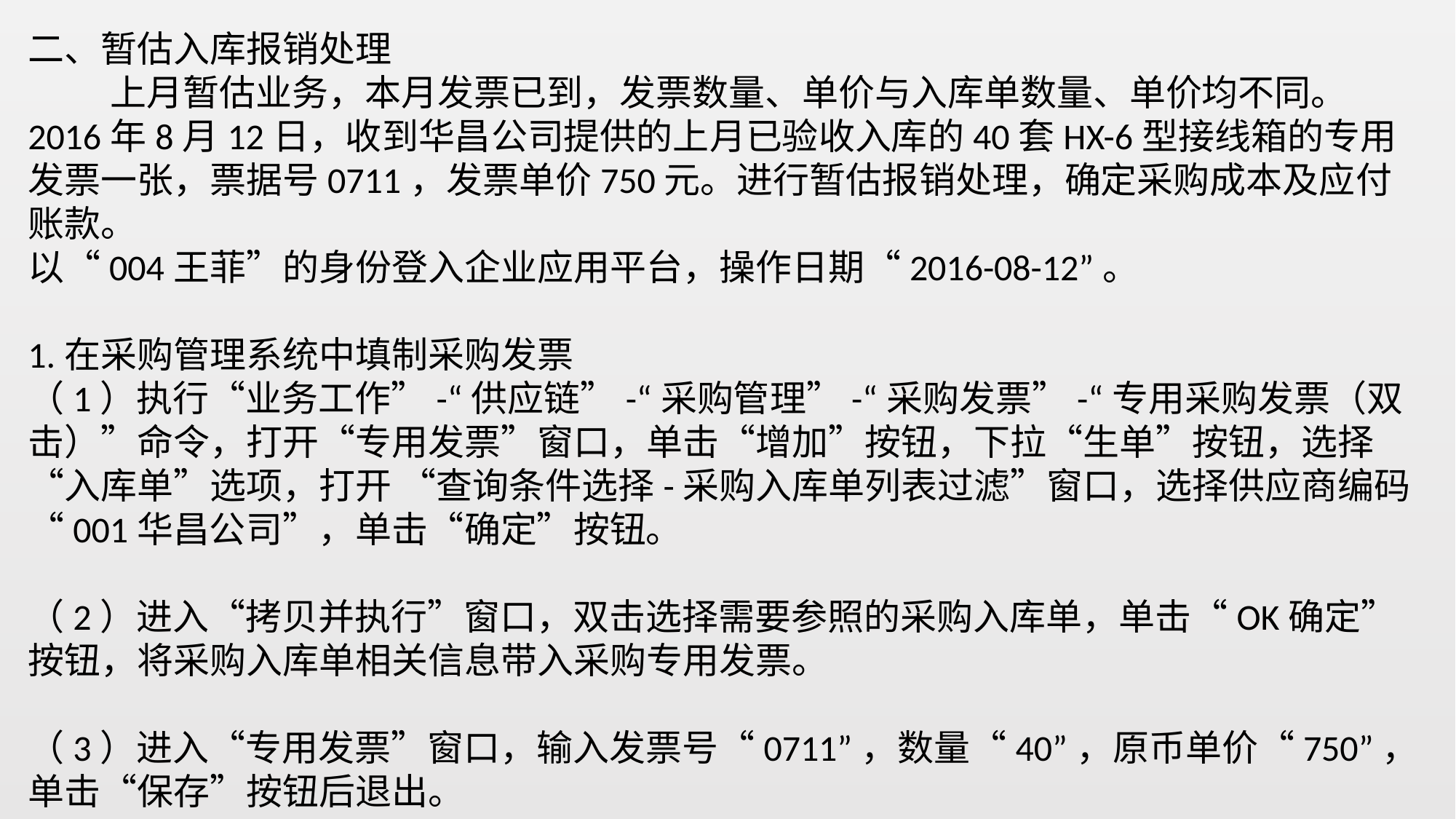

二、暂估入库报销处理
         上月暂估业务，本月发票已到，发票数量、单价与入库单数量、单价均不同。
2016年8月12日，收到华昌公司提供的上月已验收入库的40套HX-6型接线箱的专用发票一张，票据号0711，发票单价750元。进行暂估报销处理，确定采购成本及应付账款。
以“004王菲”的身份登入企业应用平台，操作日期“2016-08-12”。

1.在采购管理系统中填制采购发票
（1）执行“业务工作”-“供应链”-“采购管理”-“采购发票”-“专用采购发票（双击）”命令，打开“专用发票”窗口，单击“增加”按钮，下拉“生单”按钮，选择“入库单”选项，打开 “查询条件选择-采购入库单列表过滤”窗口，选择供应商编码“001华昌公司”，单击“确定”按钮。

（2）进入“拷贝并执行”窗口，双击选择需要参照的采购入库单，单击“OK确定”按钮，将采购入库单相关信息带入采购专用发票。

（3）进入“专用发票”窗口，输入发票号“0711”，数量“40”，原币单价“750”，单击“保存”按钮后退出。